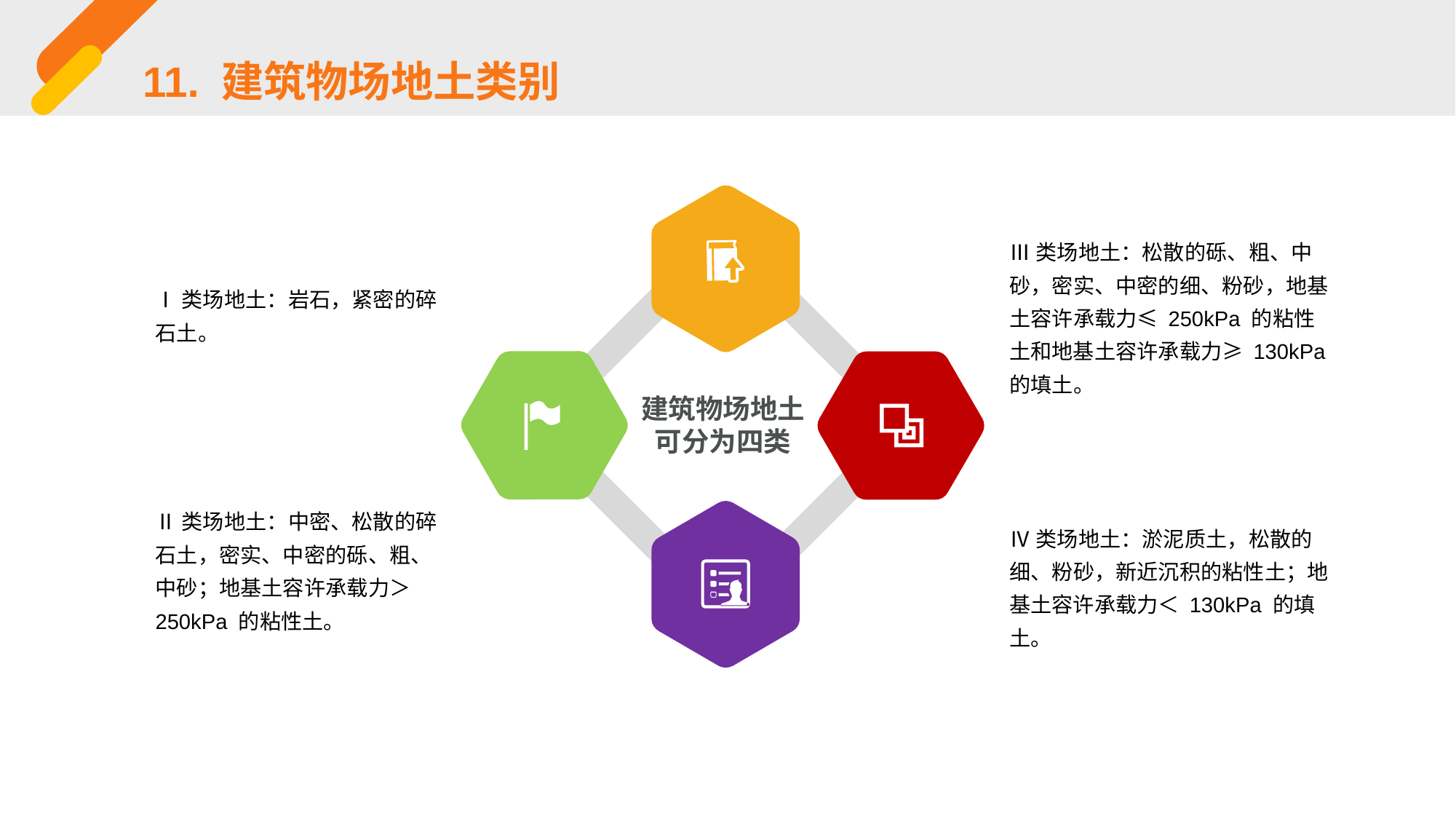

11. 建筑物场地土类别

Ⅲ类场地土：松散的砾、粗、中砂，密实、中密的细、粉砂，地基土容许承载力≤ 250kPa 的粘性土和地基土容许承载力≥ 130kPa 的填土。
Ⅰ类场地土：岩石，紧密的碎石土。

建筑物场地土可分为四类

Ⅱ类场地土：中密、松散的碎石土，密实、中密的砾、粗、中砂；地基土容许承载力＞ 250kPa 的粘性土。

Ⅳ类场地土：淤泥质土，松散的细、粉砂，新近沉积的粘性土；地基土容许承载力＜ 130kPa 的填土。